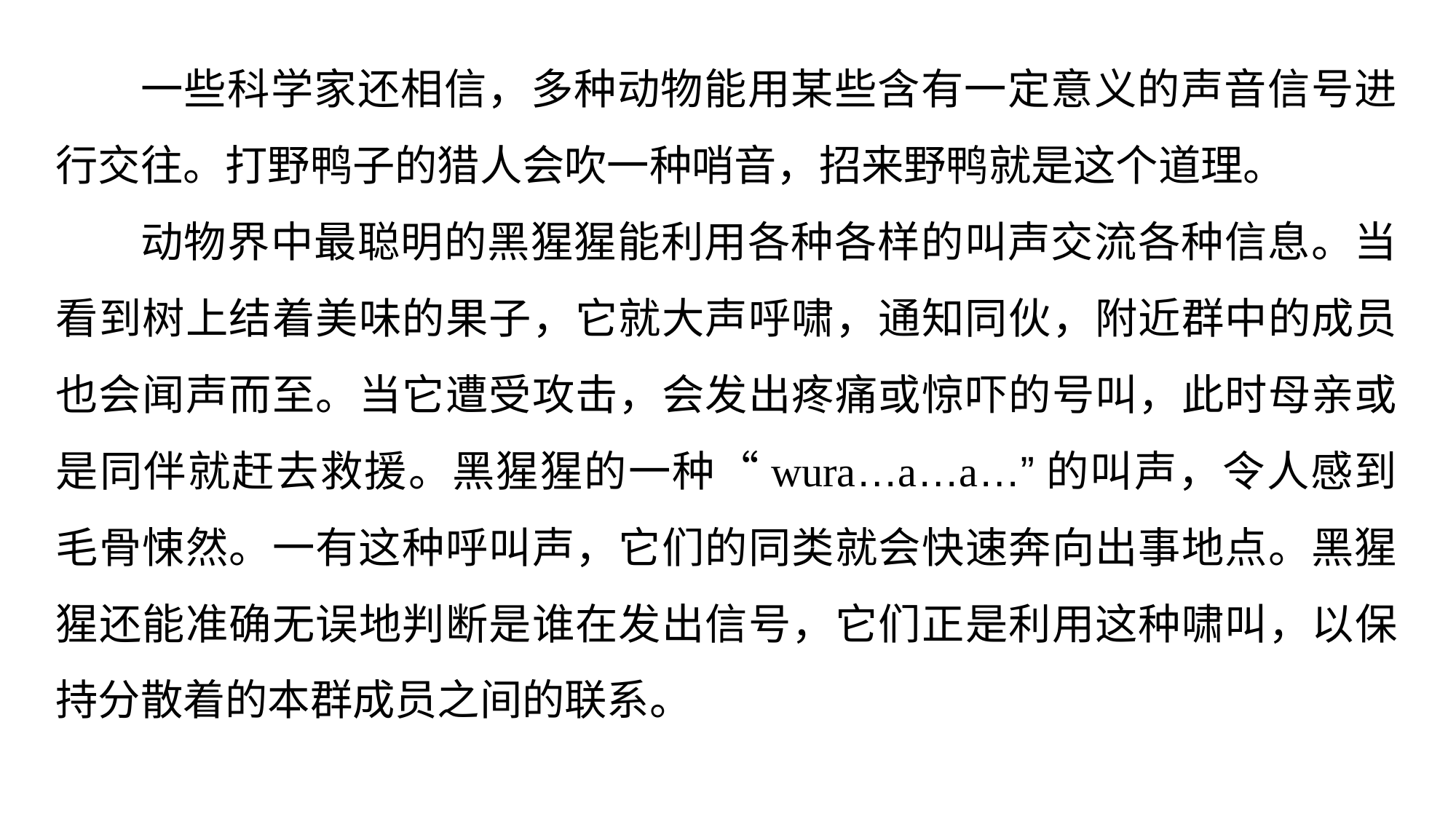

一些科学家还相信，多种动物能用某些含有一定意义的声音信号进行交往。打野鸭子的猎人会吹一种哨音，招来野鸭就是这个道理。
动物界中最聪明的黑猩猩能利用各种各样的叫声交流各种信息。当看到树上结着美味的果子，它就大声呼啸，通知同伙，附近群中的成员也会闻声而至。当它遭受攻击，会发出疼痛或惊吓的号叫，此时母亲或是同伴就赶去救援。黑猩猩的一种“wura…a…a…”的叫声，令人感到毛骨悚然。一有这种呼叫声，它们的同类就会快速奔向出事地点。黑猩猩还能准确无误地判断是谁在发出信号，它们正是利用这种啸叫，以保持分散着的本群成员之间的联系。